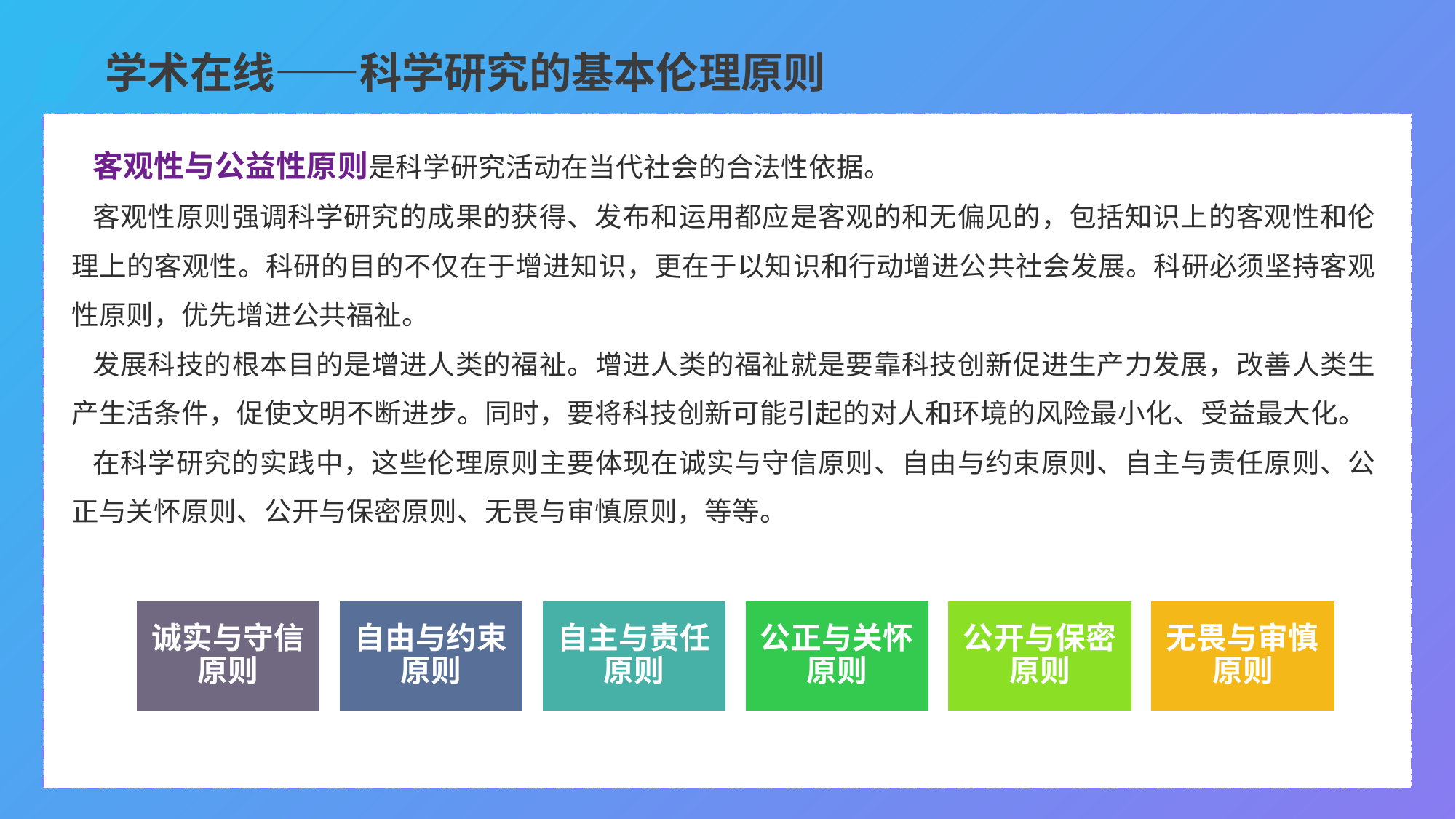

学术在线——科学研究的基本伦理原则

客观性与公益性原则是科学研究活动在当代社会的合法性依据。
客观性原则强调科学研究的成果的获得、发布和运用都应是客观的和无偏见的，包括知识上的客观性和伦理上的客观性。科研的目的不仅在于增进知识，更在于以知识和行动增进公共社会发展。科研必须坚持客观性原则，优先增进公共福祉。
发展科技的根本目的是增进人类的福祉。增进人类的福祉就是要靠科技创新促进生产力发展，改善人类生产生活条件，促使文明不断进步。同时，要将科技创新可能引起的对人和环境的风险最小化、受益最大化。
在科学研究的实践中，这些伦理原则主要体现在诚实与守信原则、自由与约束原则、自主与责任原则、公正与关怀原则、公开与保密原则、无畏与审慎原则，等等。

诚实与守信原则
自由与约束原则
自主与责任原则
公正与关怀原则
公开与保密原则
无畏与审慎原则